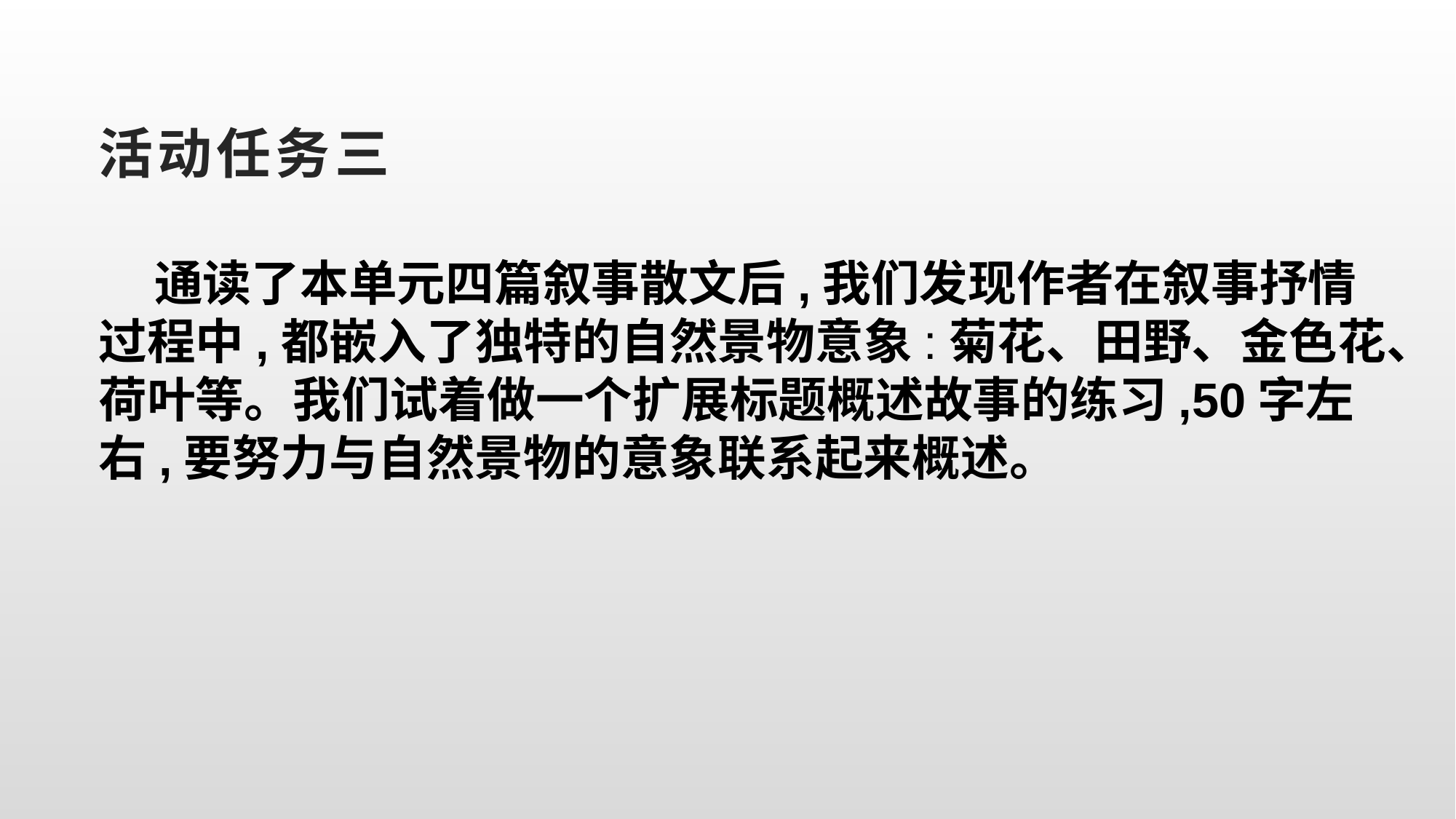

# 活动任务三
    通读了本单元四篇叙事散文后,我们发现作者在叙事抒情过程中,都嵌入了独特的自然景物意象:菊花、田野、金色花、荷叶等。我们试着做一个扩展标题概述故事的练习,50字左右,要努力与自然景物的意象联系起来概述。